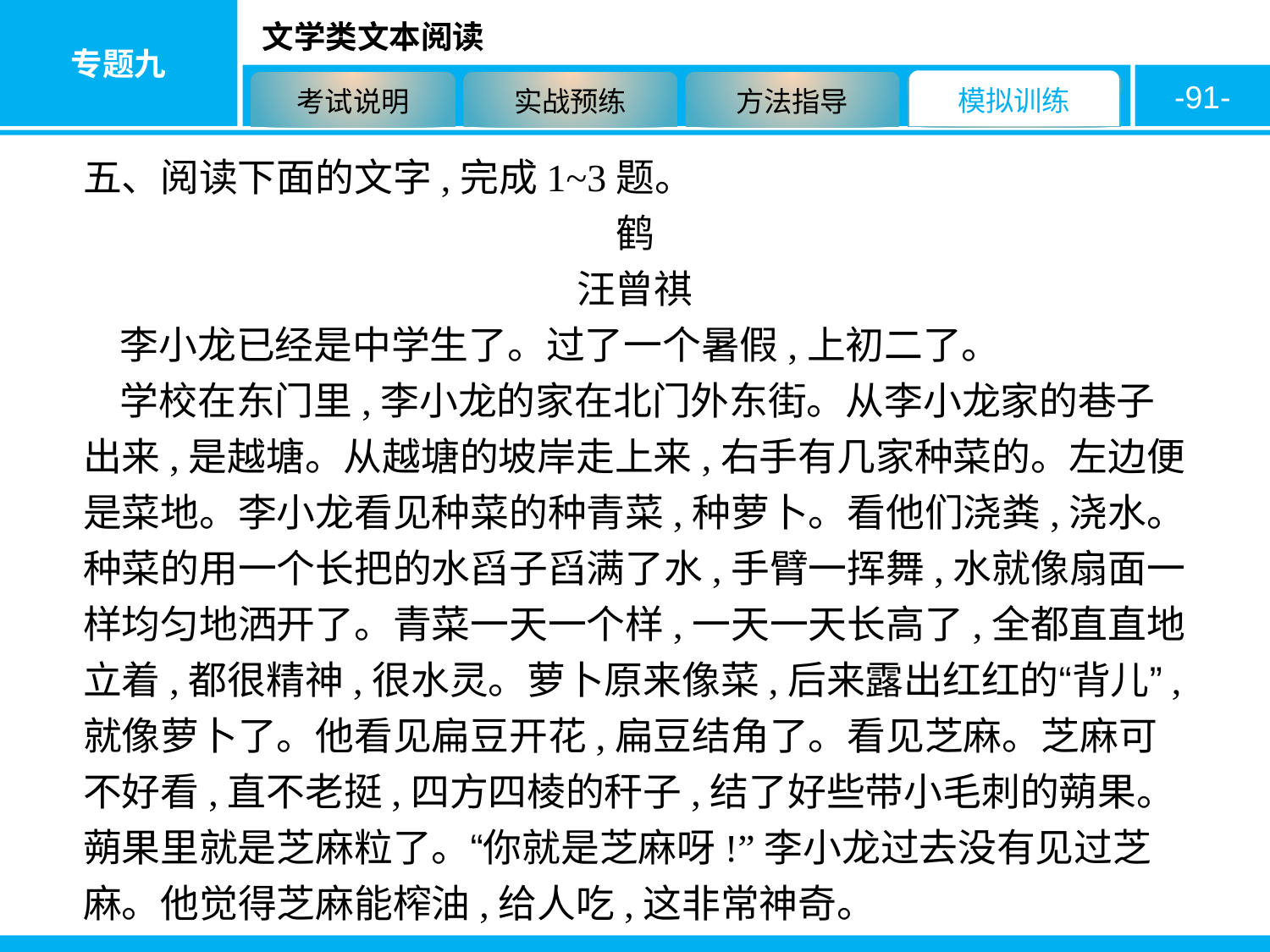

-91-
五、阅读下面的文字,完成1~3题。
鹤
汪曾祺
李小龙已经是中学生了。过了一个暑假,上初二了。
学校在东门里,李小龙的家在北门外东街。从李小龙家的巷子出来,是越塘。从越塘的坡岸走上来,右手有几家种菜的。左边便是菜地。李小龙看见种菜的种青菜,种萝卜。看他们浇粪,浇水。种菜的用一个长把的水舀子舀满了水,手臂一挥舞,水就像扇面一样均匀地洒开了。青菜一天一个样,一天一天长高了,全都直直地立着,都很精神,很水灵。萝卜原来像菜,后来露出红红的“背儿”,就像萝卜了。他看见扁豆开花,扁豆结角了。看见芝麻。芝麻可不好看,直不老挺,四方四棱的秆子,结了好些带小毛刺的蒴果。蒴果里就是芝麻粒了。“你就是芝麻呀!”李小龙过去没有见过芝麻。他觉得芝麻能榨油,给人吃,这非常神奇。